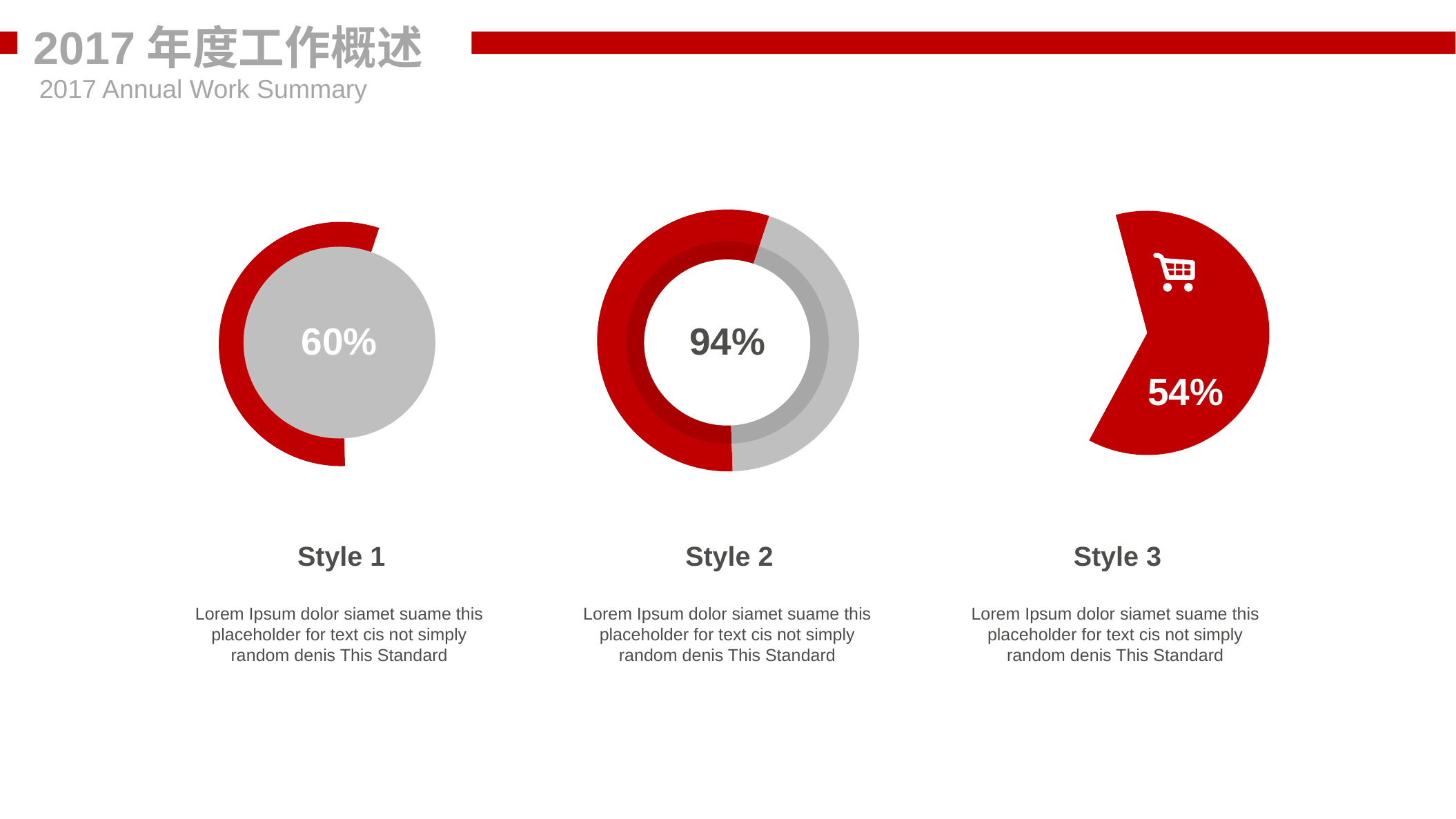

2017年度工作概述

2017 Annual Work Summary

### Chart

| Category | Region 1 |
|---|---|
| Untitled 1 | 69.0 |
| Untitled 2 | 55.0 |

### Chart

| Category | Region 1 |
|---|---|
| Untitled 1 | 90.0 |
| Untitled 2 | 55.0 |

### Chart

| Category | Region 1 |
|---|---|
| Untitled 1 | 69.0 |
| Untitled 2 | 55.0 |

### Chart

| Category | April | May | Untitled 1 |
|---|---|---|---|
| Region 1 | None | 76.0 | 43.0 |

60%
94%
54%
Style 1
Style 2
Style 3
Lorem Ipsum dolor siamet suame this placeholder for text cis not simply random denis This Standard
Lorem Ipsum dolor siamet suame this placeholder for text cis not simply random denis This Standard
Lorem Ipsum dolor siamet suame this placeholder for text cis not simply random denis This Standard